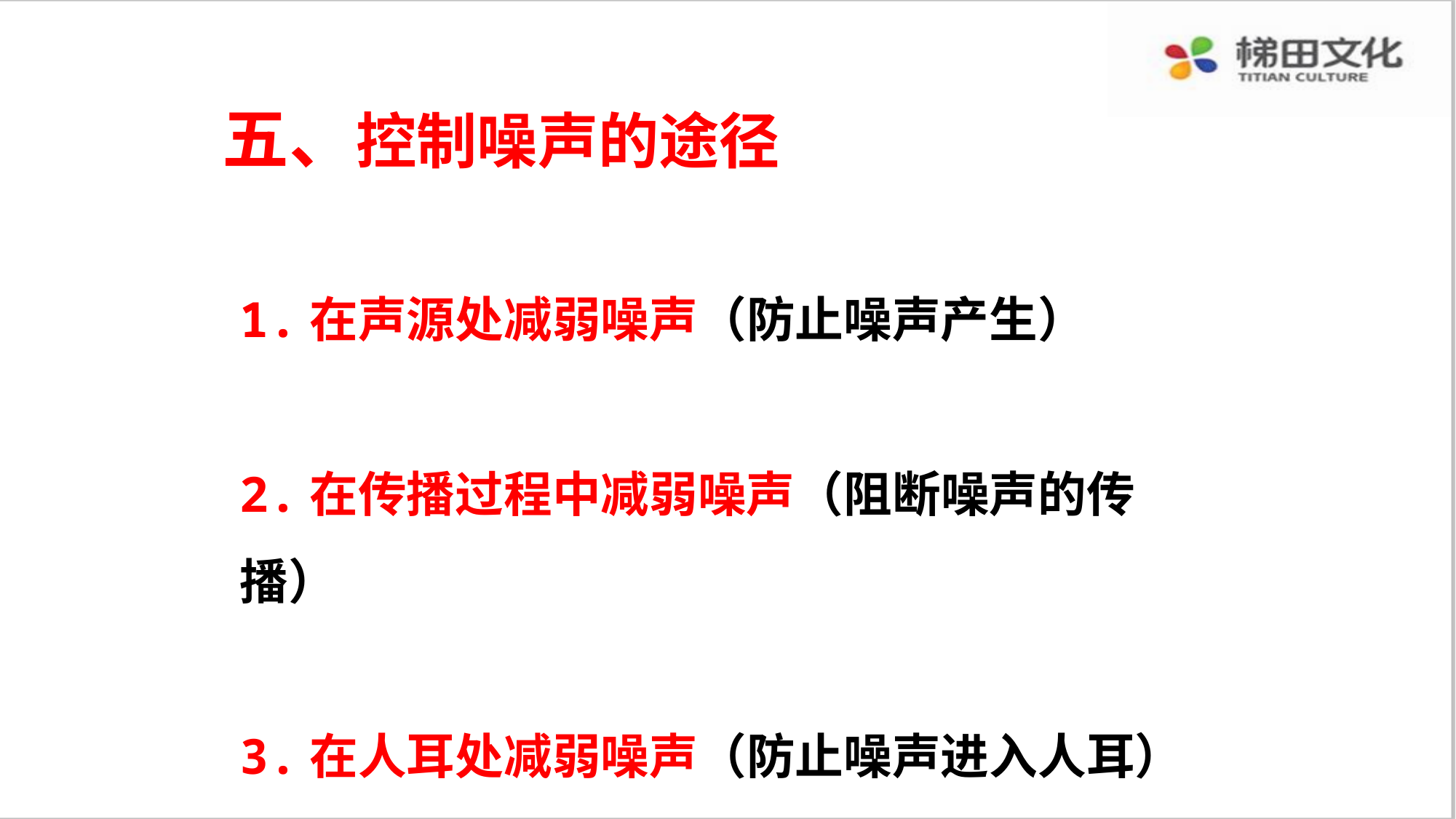

五、控制噪声的途径
1.在声源处减弱噪声（防止噪声产生）

2.在传播过程中减弱噪声（阻断噪声的传播）

3.在人耳处减弱噪声（防止噪声进入人耳）